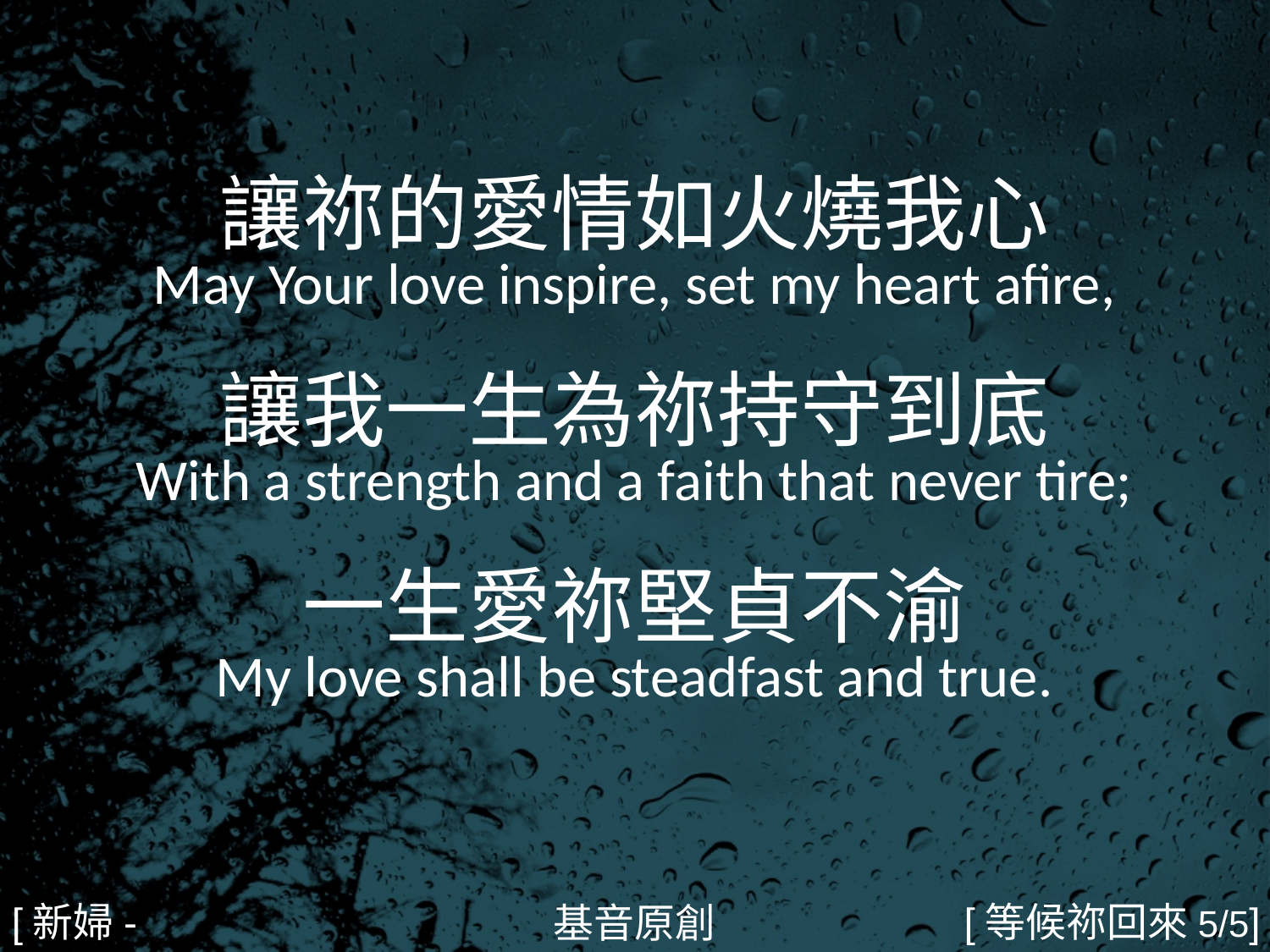

讓祢的愛情如火燒我心
May Your love inspire, set my heart afire,

讓我一生為祢持守到底
With a strength and a faith that never tire;

一生愛祢堅貞不渝
My love shall be steadfast and true.
#

[新婦-3]
[等候祢回來5/5]
基音原創